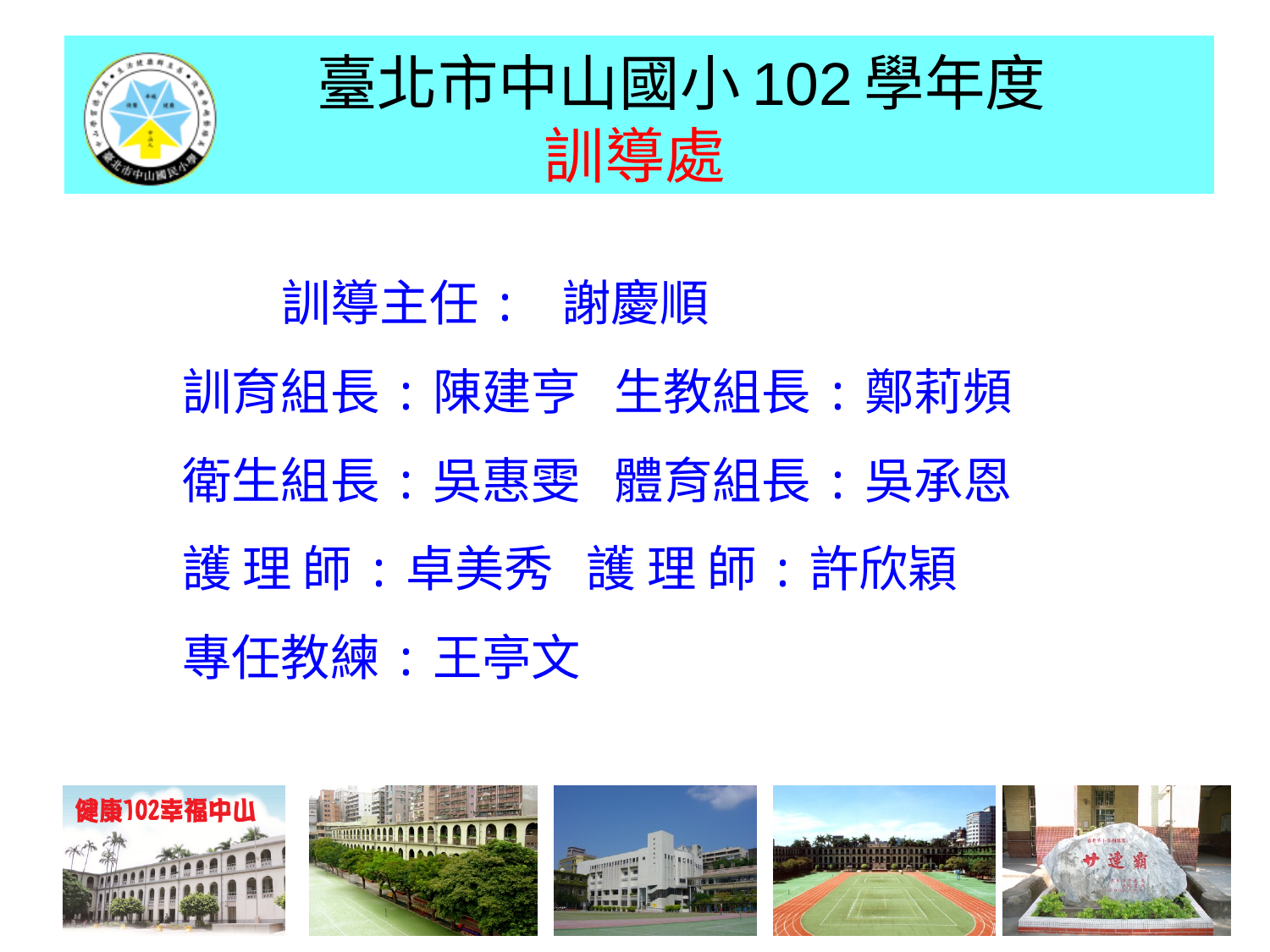

# 臺北市中山國小102學年度 訓導處
            訓導主任: 謝慶順
   訓育組長:陳建亨   生教組長:鄭莉頻
   衛生組長:吳惠雯   體育組長:吳承恩
   護 理 師:卓美秀   護 理 師:許欣穎
   專任教練:王亭文